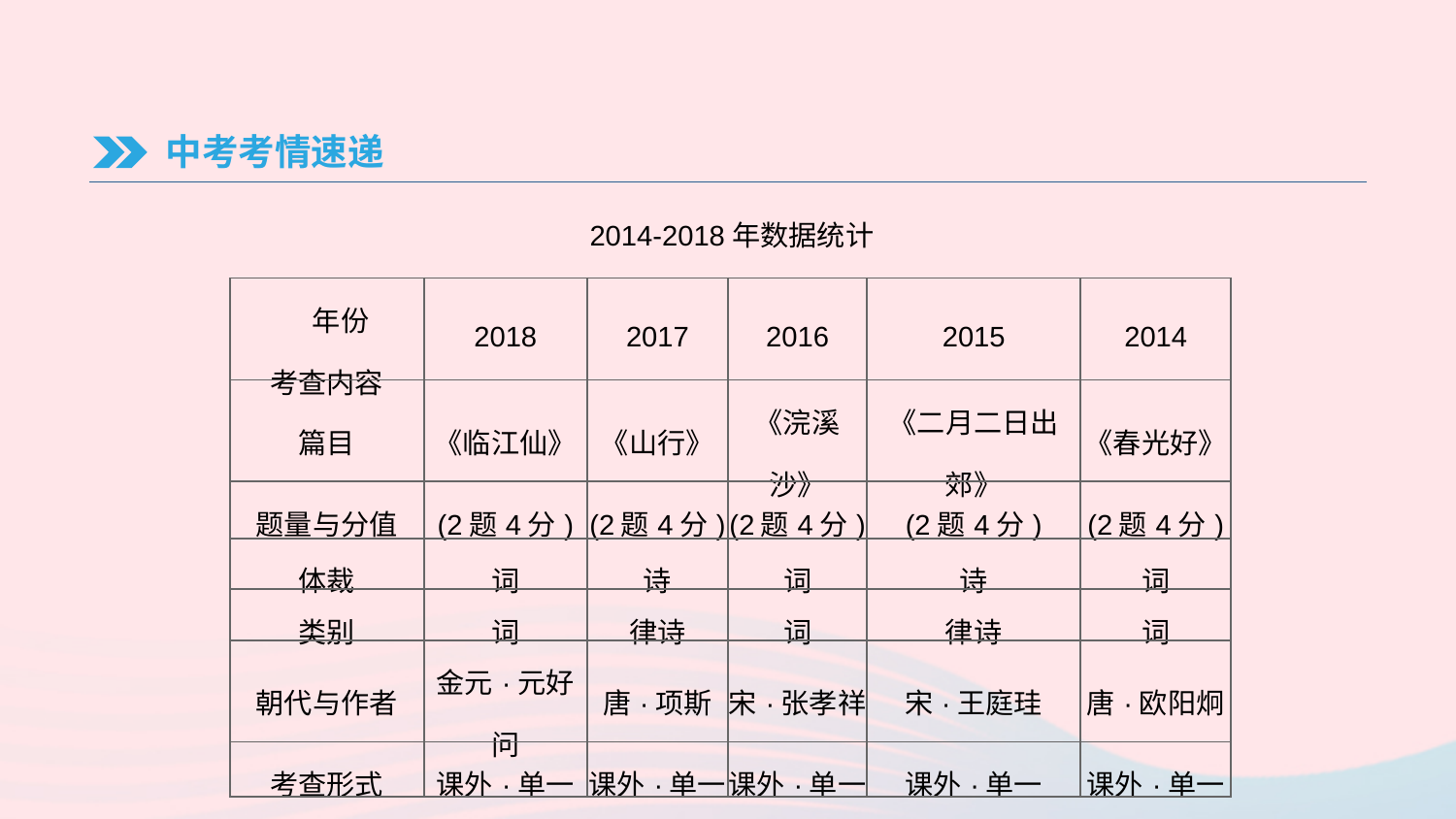

中考考情速递

2014-2018年数据统计
| 年份 考查内容 | 2018 | 2017 | 2016 | 2015 | 2014 |
| --- | --- | --- | --- | --- | --- |
| 篇目 | 《临江仙》 | 《山行》 | 《浣溪沙》 | 《二月二日出郊》 | 《春光好》 |
| 题量与分值 | (2题4分) | (2题4分) | (2题4分) | (2题4分) | (2题4分) |
| 体裁 | 词 | 诗 | 词 | 诗 | 词 |
| 类别 | 词 | 律诗 | 词 | 律诗 | 词 |
| 朝代与作者 | 金元·元好问 | 唐·项斯 | 宋·张孝祥 | 宋·王庭珪 | 唐·欧阳炯 |
| 考查形式 | 课外·单一 | 课外·单一 | 课外·单一 | 课外·单一 | 课外·单一 |